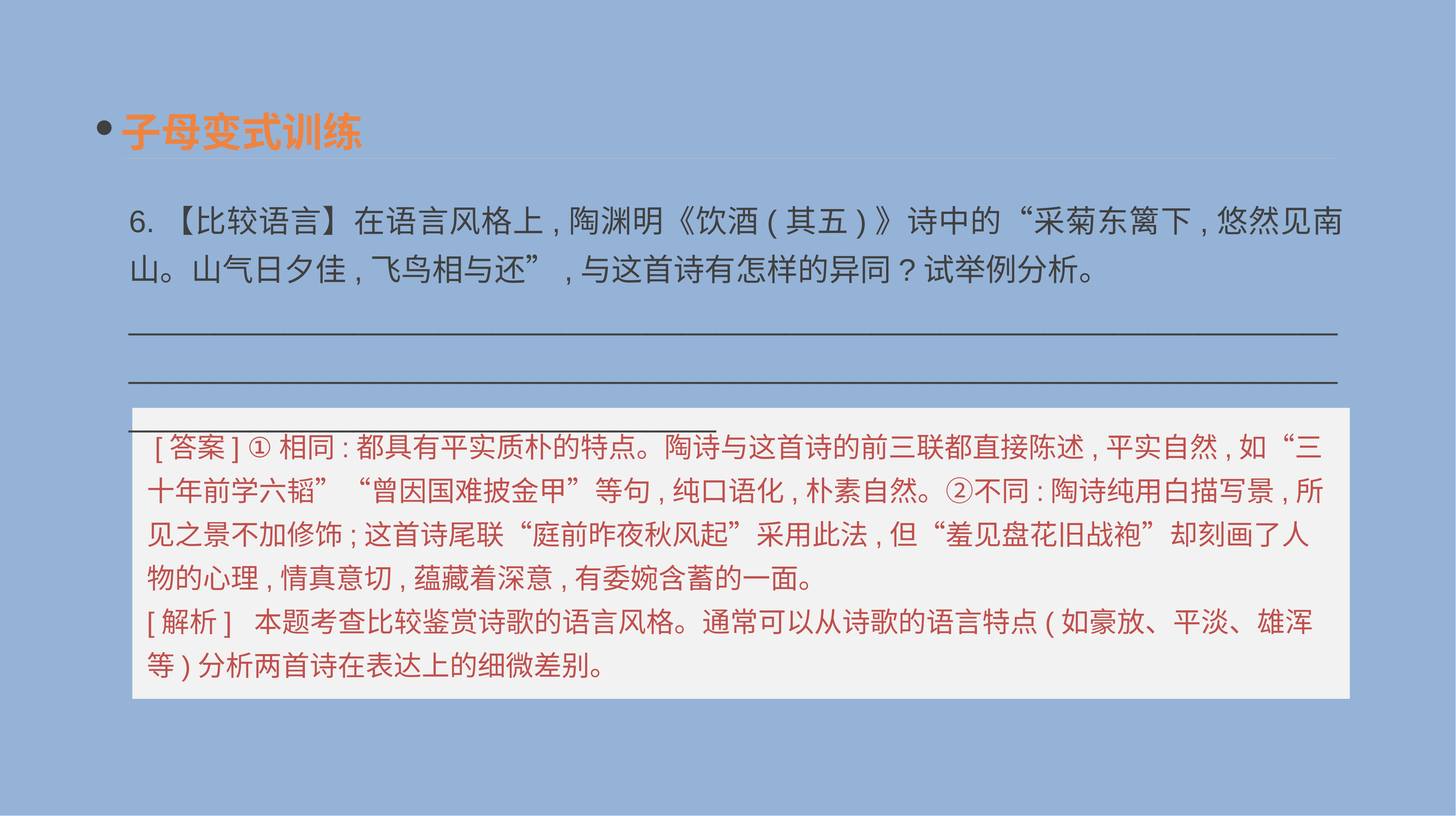

子母变式训练

6.【比较语言】在语言风格上,陶渊明《饮酒(其五)》诗中的“采菊东篱下,悠然见南山。山气日夕佳,飞鸟相与还”,与这首诗有怎样的异同?试举例分析。
______________________________________________________________________________________________________________________________________________________________________________

 [答案] ①相同:都具有平实质朴的特点。陶诗与这首诗的前三联都直接陈述,平实自然,如“三十年前学六韬”“曾因国难披金甲”等句,纯口语化,朴素自然。②不同:陶诗纯用白描写景,所见之景不加修饰;这首诗尾联“庭前昨夜秋风起”采用此法,但“羞见盘花旧战袍”却刻画了人物的心理,情真意切,蕴藏着深意,有委婉含蓄的一面。
[解析]  本题考查比较鉴赏诗歌的语言风格。通常可以从诗歌的语言特点(如豪放、平淡、雄浑等)分析两首诗在表达上的细微差别。